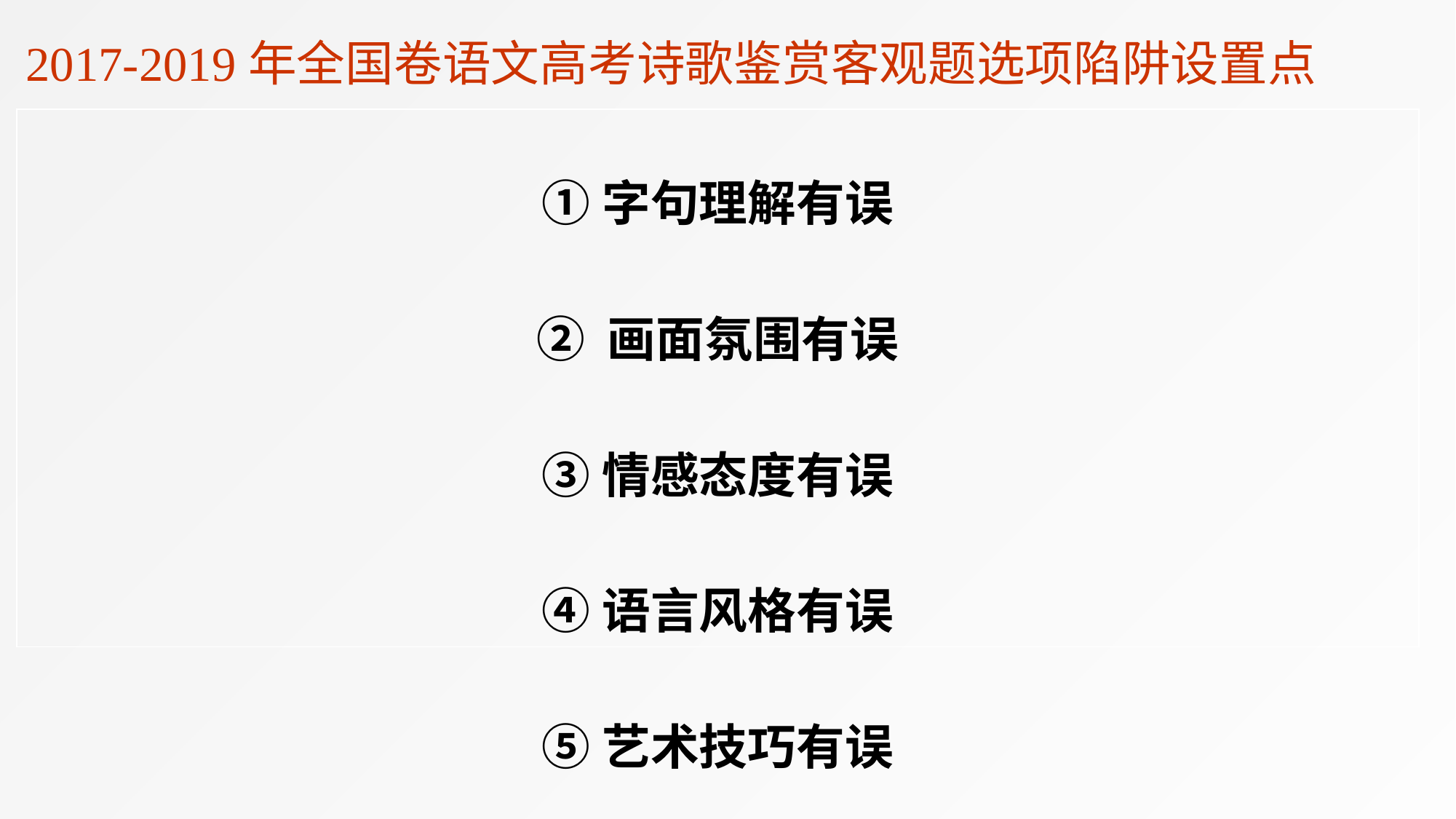

2017-2019年全国卷语文高考诗歌鉴赏客观题选项陷阱设置点
①字句理解有误
② 画面氛围有误
③情感态度有误
④语言风格有误
⑤艺术技巧有误